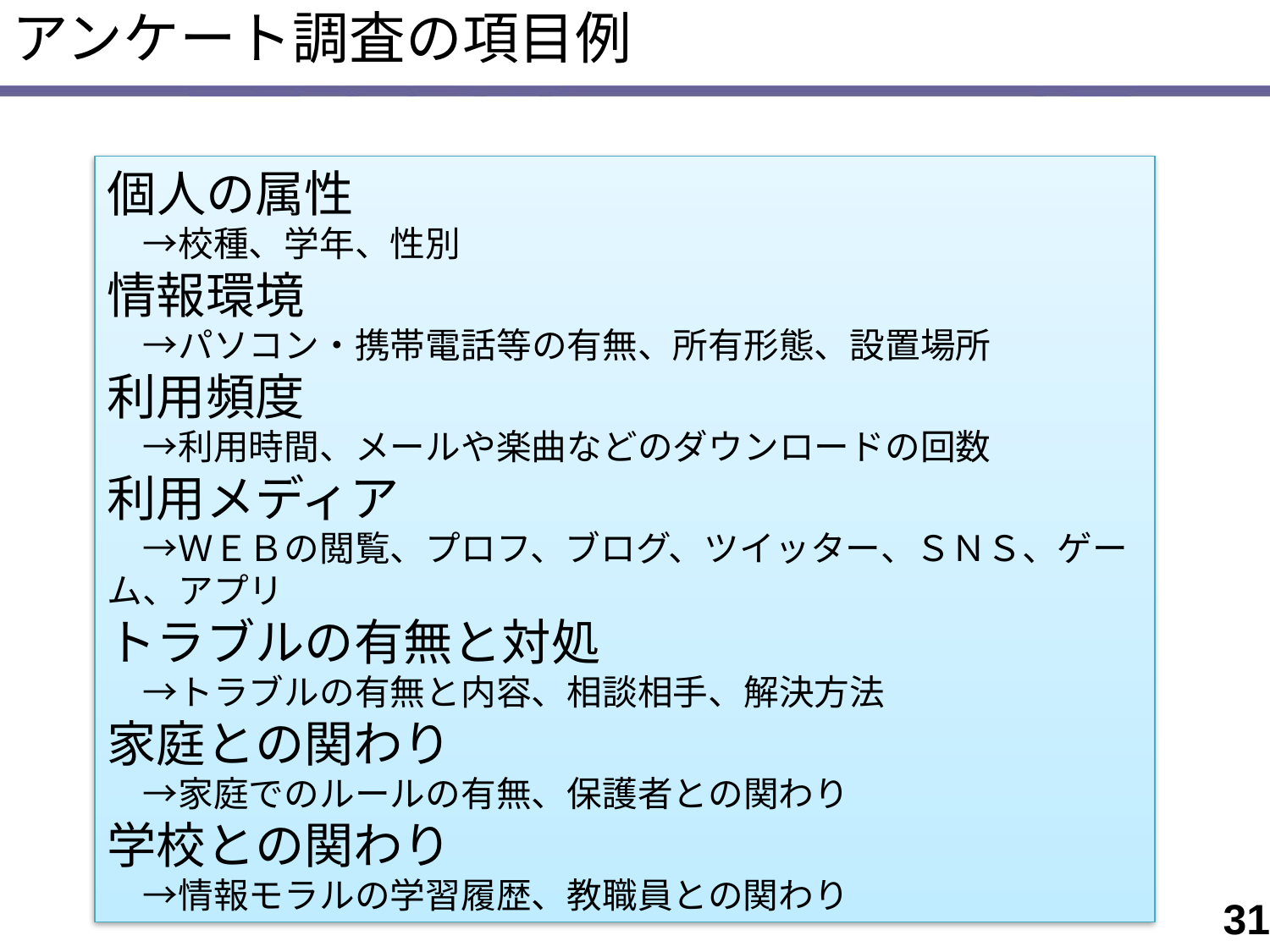

アンケート調査の項目例
個人の属性
　→校種、学年、性別
情報環境
　→パソコン・携帯電話等の有無、所有形態、設置場所
利用頻度
　→利用時間、メールや楽曲などのダウンロードの回数
利用メディア
　→ＷＥＢの閲覧、プロフ、ブログ、ツイッター、ＳＮＳ、ゲーム、アプリ
トラブルの有無と対処
　→トラブルの有無と内容、相談相手、解決方法
家庭との関わり
　→家庭でのルールの有無、保護者との関わり
学校との関わり
　→情報モラルの学習履歴、教職員との関わり
31